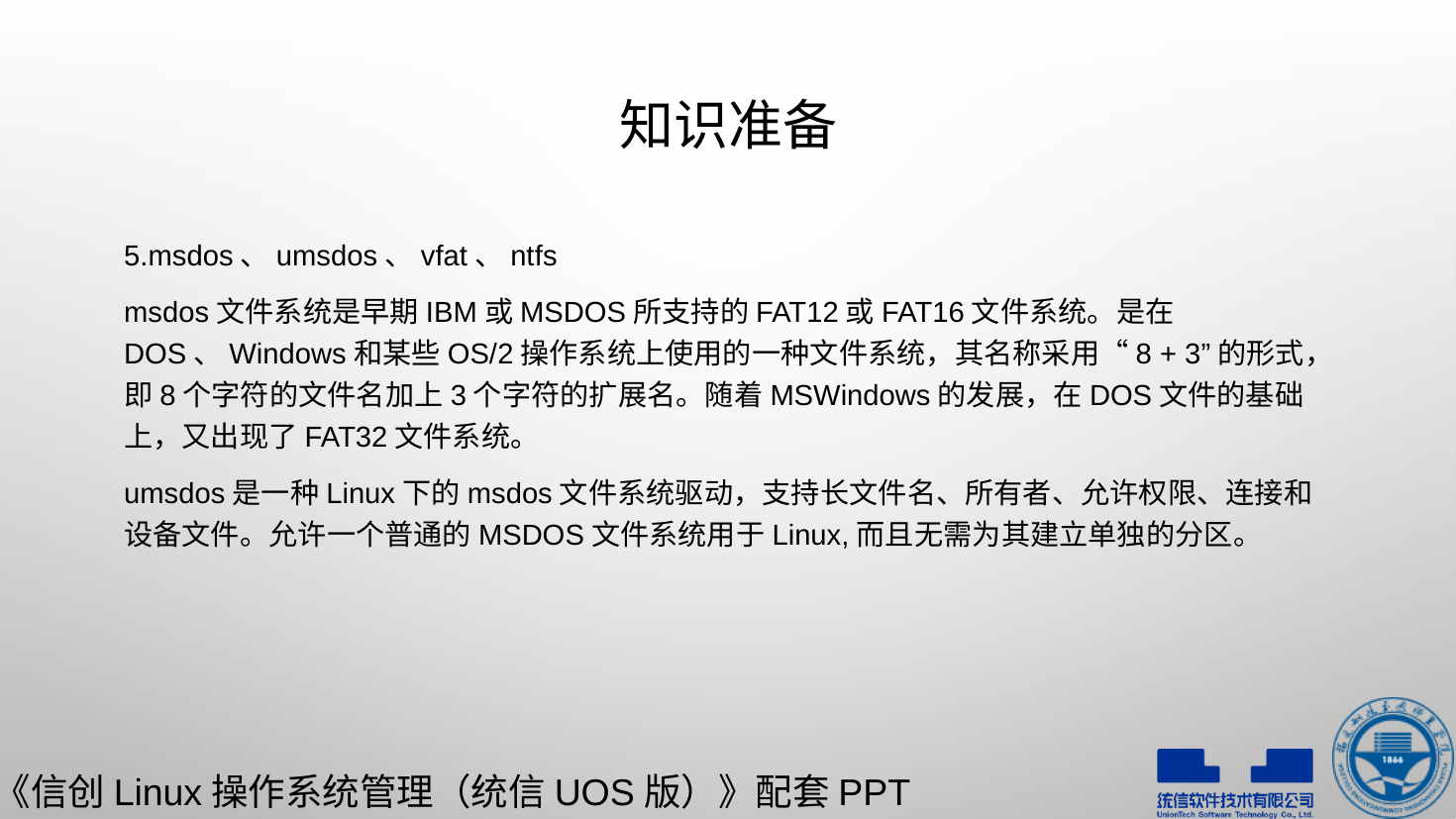

# 知识准备
5.msdos、umsdos、vfat、ntfs
msdos文件系统是早期IBM或MSDOS所支持的FAT12或FAT16文件系统。是在DOS、Windows和某些OS/2操作系统上使用的一种文件系统，其名称采用“8 + 3”的形式，即8个字符的文件名加上3个字符的扩展名。随着MSWindows的发展，在DOS文件的基础上，又出现了FAT32文件系统。
umsdos是一种Linux下的msdos文件系统驱动，支持长文件名、所有者、允许权限、连接和设备文件。允许一个普通的MSDOS文件系统用于Linux,而且无需为其建立单独的分区。